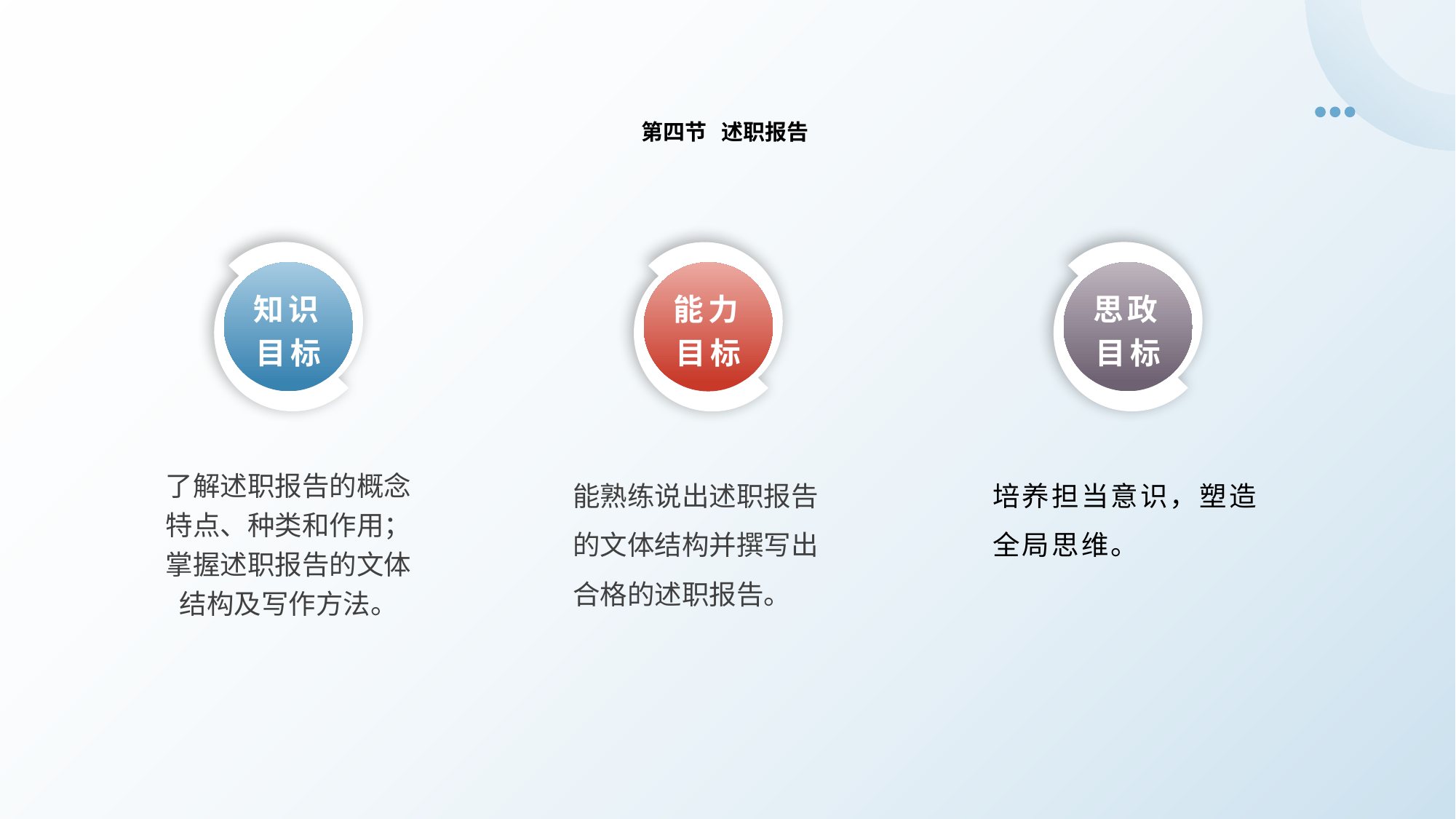

第四节   述职报告

知识目标
思政目标
能力目标
了解述职报告的概念特点、种类和作用；掌握述职报告的文体结构及写作方法。

培养担当意识，塑造全局思维。
能熟练说出述职报告的文体结构并撰写出合格的述职报告。